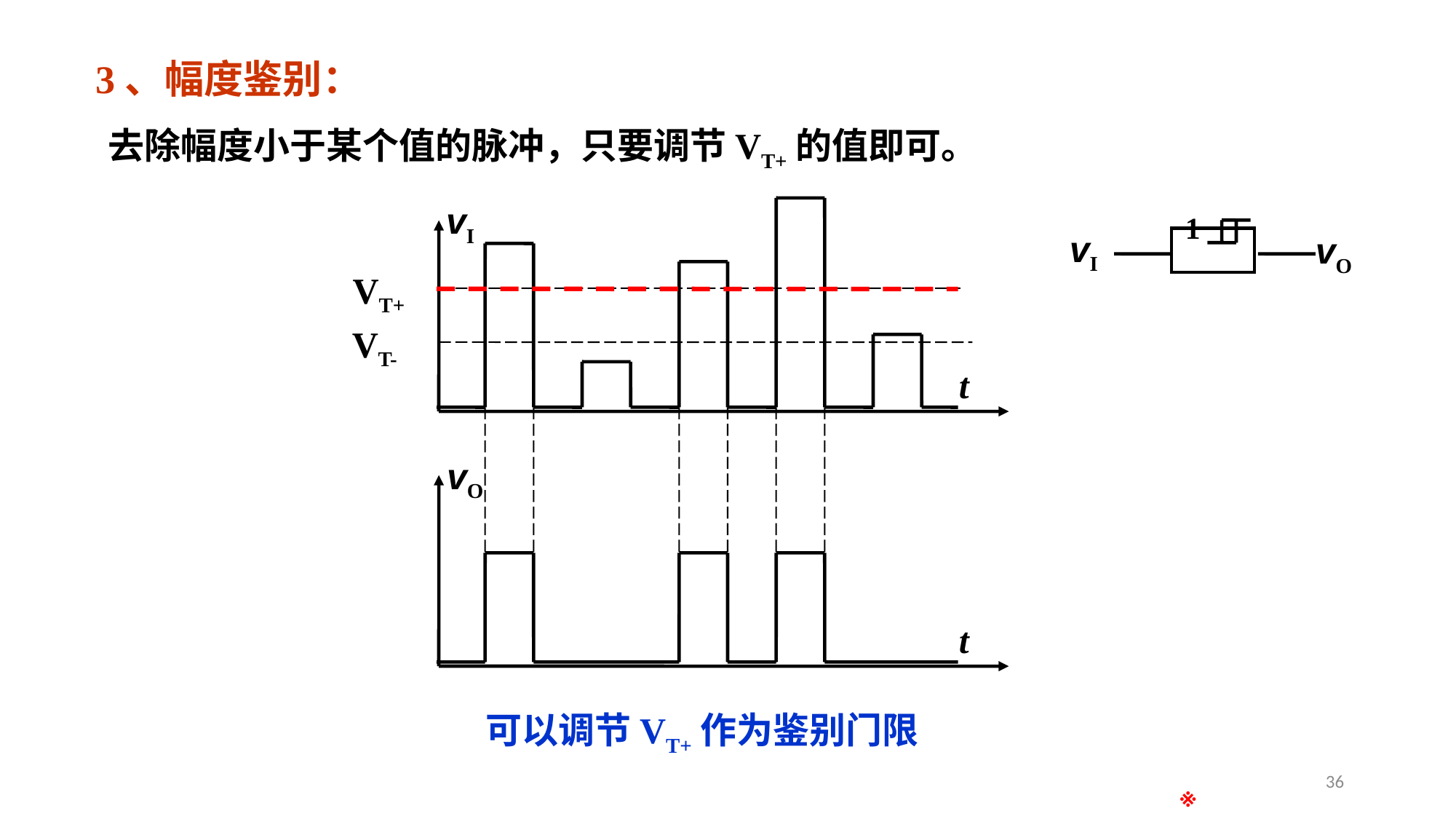

3、幅度鉴别：
去除幅度小于某个值的脉冲，只要调节VT+的值即可。
vI

t

vO

t

1
vI

vO

VT+

VT-

可以调节VT+作为鉴别门限
36
※